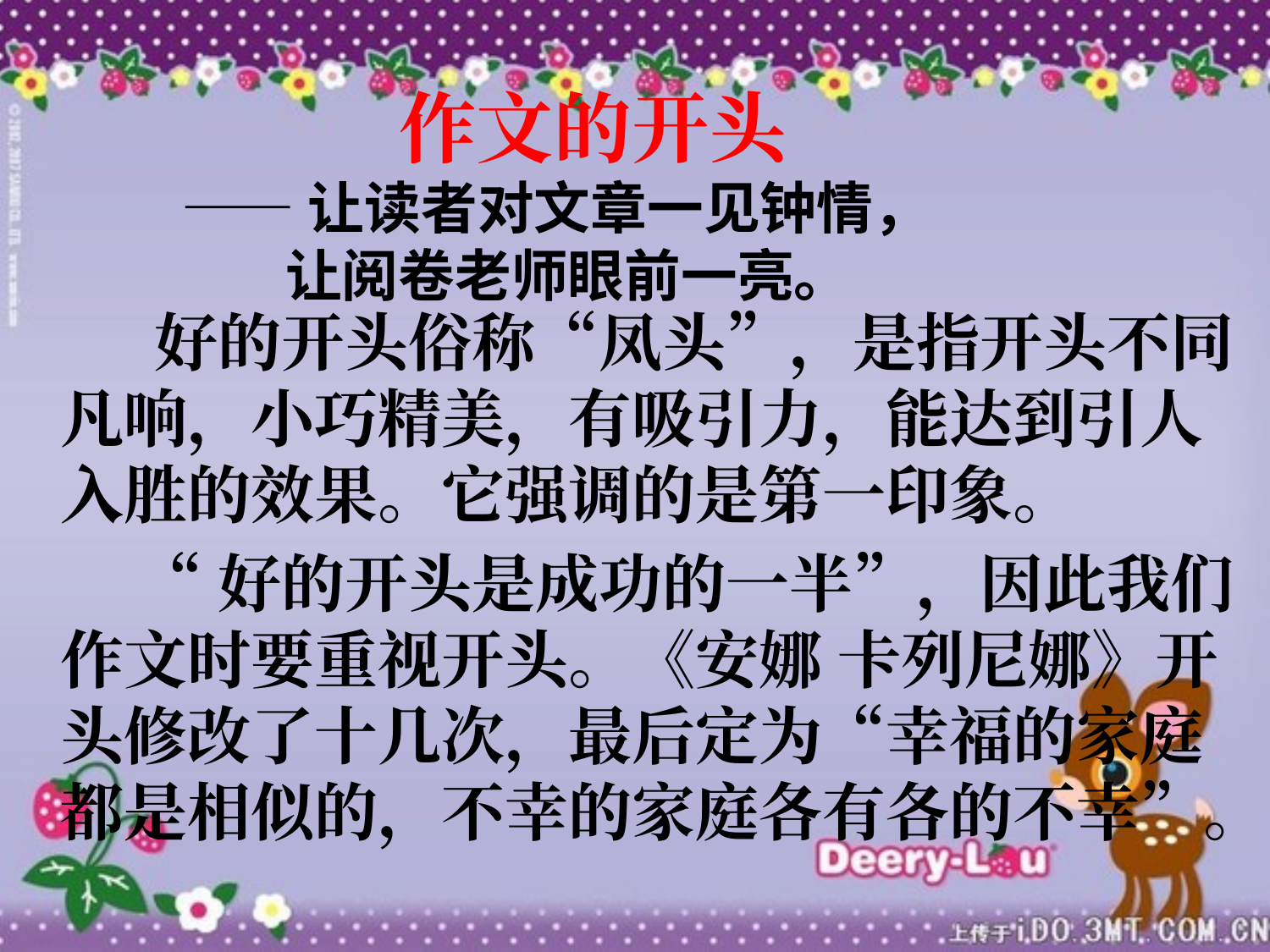

# 作文的开头
——让读者对文章一见钟情，
       让阅卷老师眼前一亮。
        好的开头俗称“凤头”，是指开头不同凡响，小巧精美，有吸引力，能达到引人入胜的效果。它强调的是第一印象。
        “好的开头是成功的一半”，因此我们作文时要重视开头。《安娜 卡列尼娜》开头修改了十几次，最后定为“幸福的家庭都是相似的，不幸的家庭各有各的不幸”。